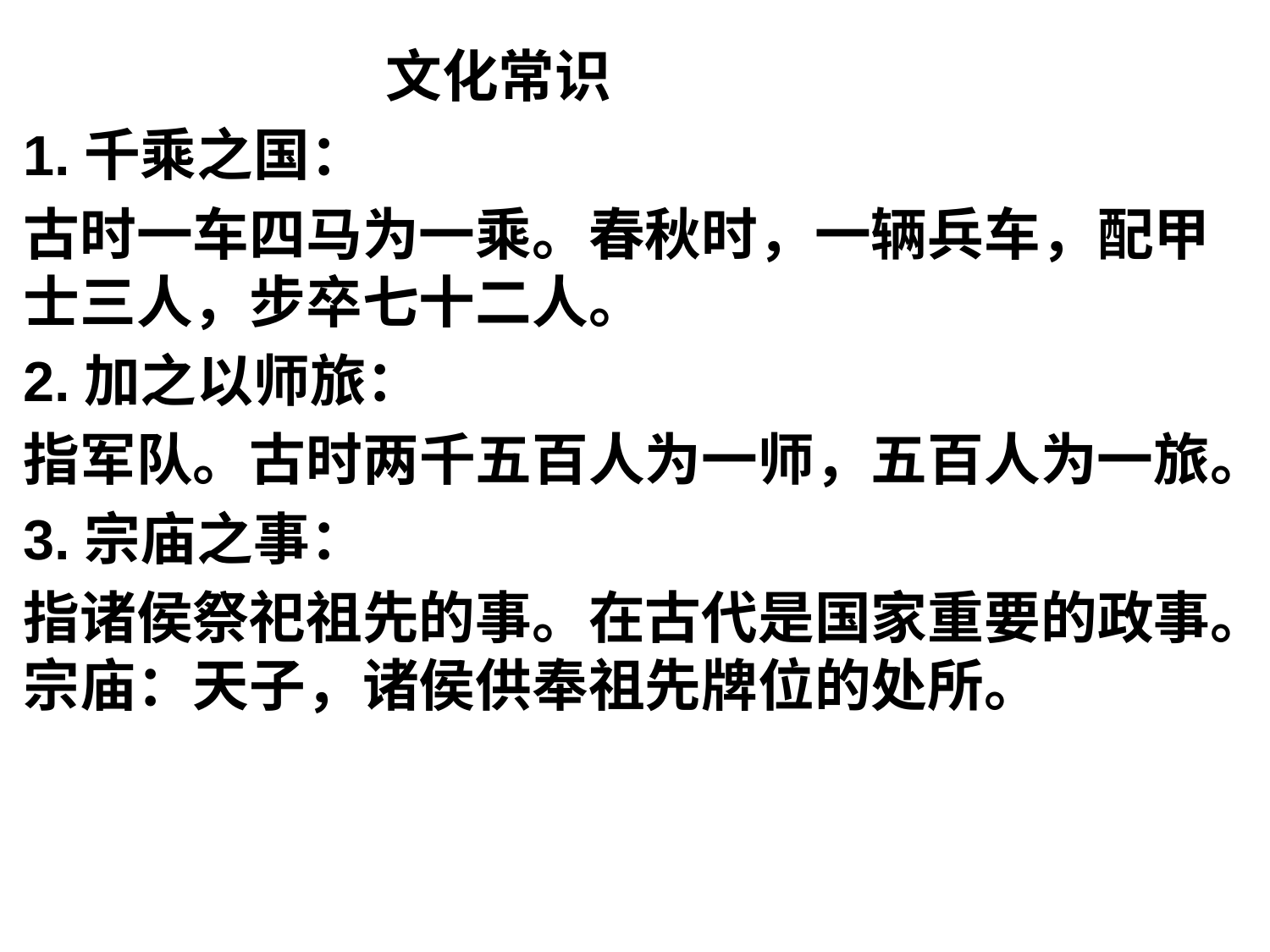

文化常识
1.千乘之国：
古时一车四马为一乘。春秋时，一辆兵车，配甲士三人，步卒七十二人。
2.加之以师旅：
指军队。古时两千五百人为一师，五百人为一旅。
3.宗庙之事：
指诸侯祭祀祖先的事。在古代是国家重要的政事。宗庙：天子，诸侯供奉祖先牌位的处所。